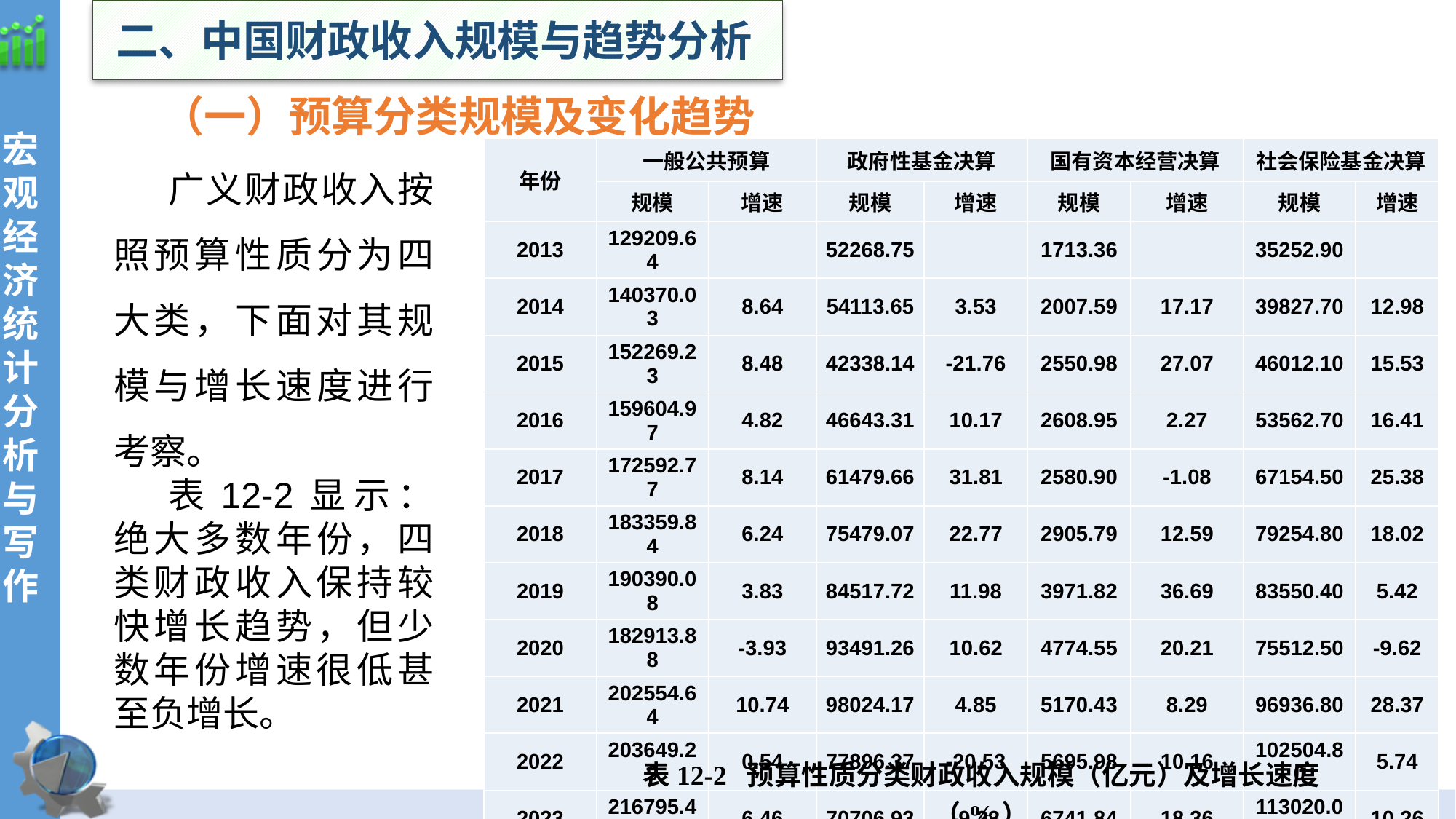

二、中国财政收入规模与趋势分析
（一）预算分类规模及变化趋势

宏观经济统计分析与写作
| 年份 | 一般公共预算 |  | 政府性基金决算 |  | 国有资本经营决算 |  | 社会保险基金决算 |  |
| --- | --- | --- | --- | --- | --- | --- | --- | --- |
|  | 规模 | 增速 | 规模 | 增速 | 规模 | 增速 | 规模 | 增速 |
| 2013 | 129209.64 |  | 52268.75 |  | 1713.36 |  | 35252.90 |  |
| 2014 | 140370.03 | 8.64 | 54113.65 | 3.53 | 2007.59 | 17.17 | 39827.70 | 12.98 |
| 2015 | 152269.23 | 8.48 | 42338.14 | -21.76 | 2550.98 | 27.07 | 46012.10 | 15.53 |
| 2016 | 159604.97 | 4.82 | 46643.31 | 10.17 | 2608.95 | 2.27 | 53562.70 | 16.41 |
| 2017 | 172592.77 | 8.14 | 61479.66 | 31.81 | 2580.90 | -1.08 | 67154.50 | 25.38 |
| 2018 | 183359.84 | 6.24 | 75479.07 | 22.77 | 2905.79 | 12.59 | 79254.80 | 18.02 |
| 2019 | 190390.08 | 3.83 | 84517.72 | 11.98 | 3971.82 | 36.69 | 83550.40 | 5.42 |
| 2020 | 182913.88 | -3.93 | 93491.26 | 10.62 | 4774.55 | 20.21 | 75512.50 | -9.62 |
| 2021 | 202554.64 | 10.74 | 98024.17 | 4.85 | 5170.43 | 8.29 | 96936.80 | 28.37 |
| 2022 | 203649.29 | 0.54 | 77896.37 | -20.53 | 5695.98 | 10.16 | 102504.80 | 5.74 |
| 2023 | 216795.43 | 6.46 | 70706.93 | -9.23 | 6741.84 | 18.36 | 113020.07 | 10.26 |
广义财政收入按照预算性质分为四大类，下面对其规模与增长速度进行考察。
表12-2显示：绝大多数年份，四类财政收入保持较快增长趋势，但少数年份增速很低甚至负增长。

表12-2  预算性质分类财政收入规模（亿元）及增长速度（%）
16